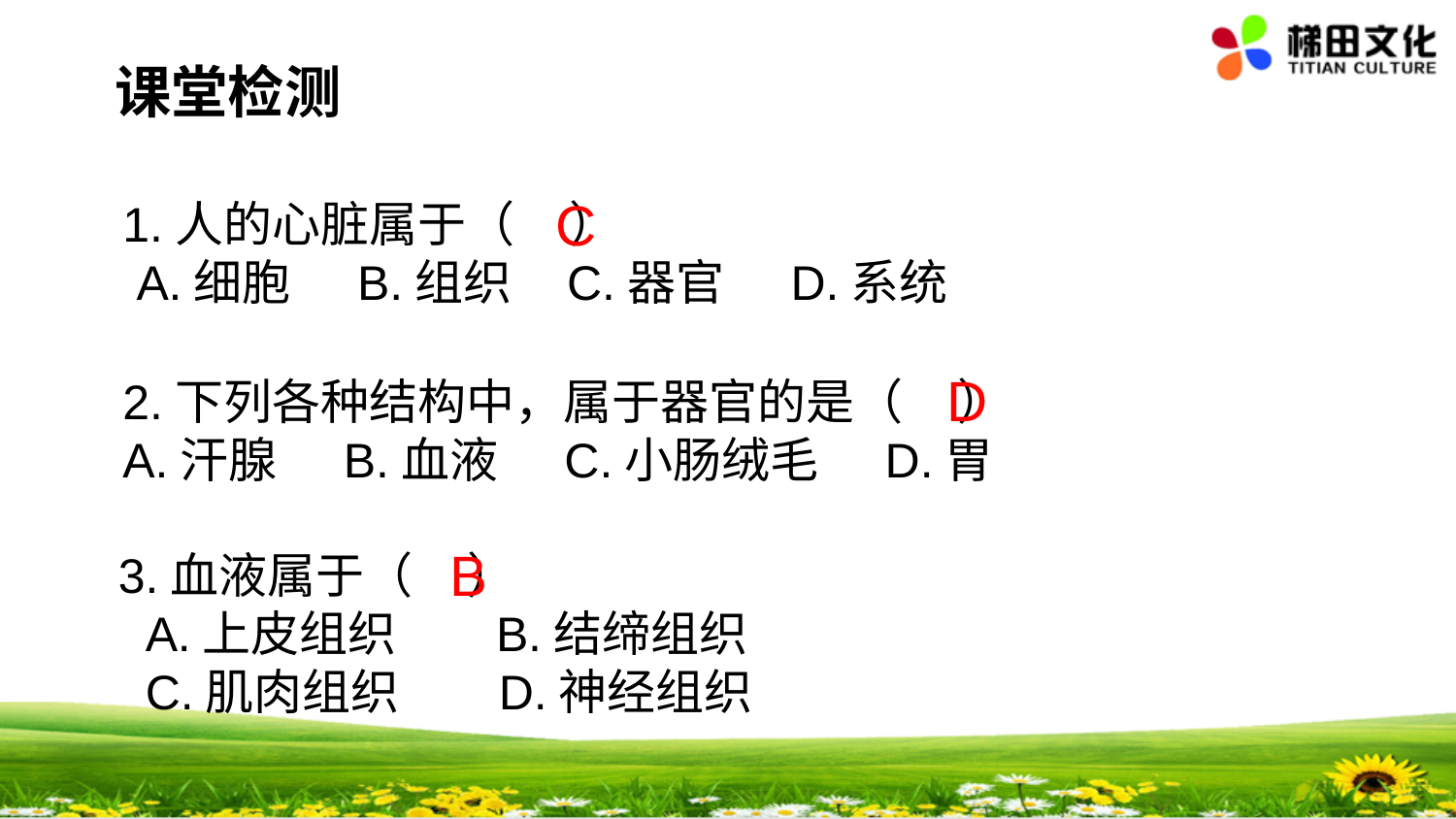

#
课堂检测
C
1.人的心脏属于（     ）
 A.细胞     B.组织    C.器官     D.系统
D
2.下列各种结构中，属于器官的是（     ）
A.汗腺     B.血液     C.小肠绒毛     D.胃
B
3.血液属于（     ）
  A.上皮组织        B.结缔组织
  C.肌肉组织        D.神经组织